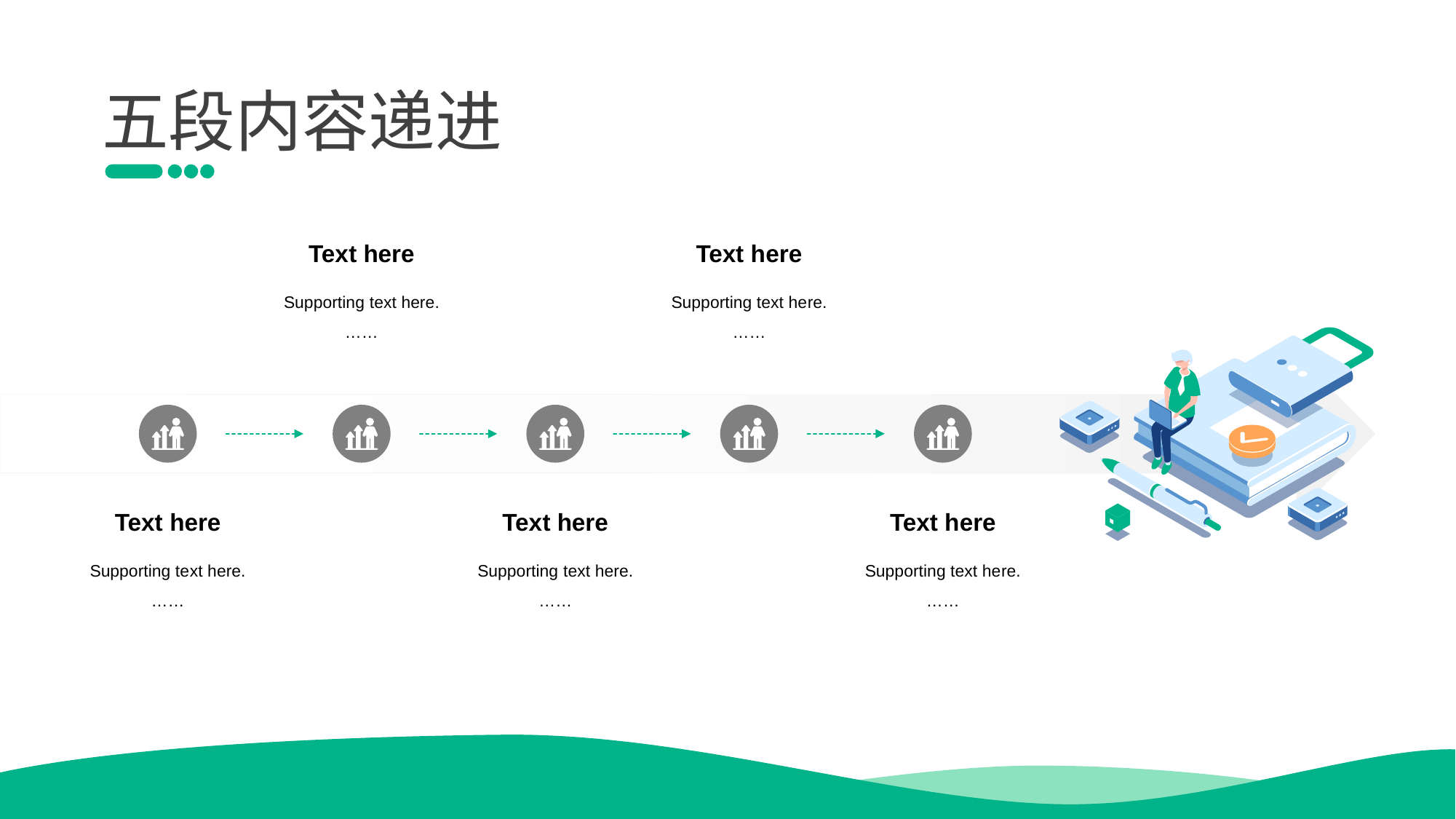

五段内容递进
Tex t here
Supporting  text here.
……
Text h ere
Supporting text he re.
……

Text  here
Supporting te xt here.
……
Tex t here
Supporting  text here.
……
Text h ere
Supporting text he re.
……